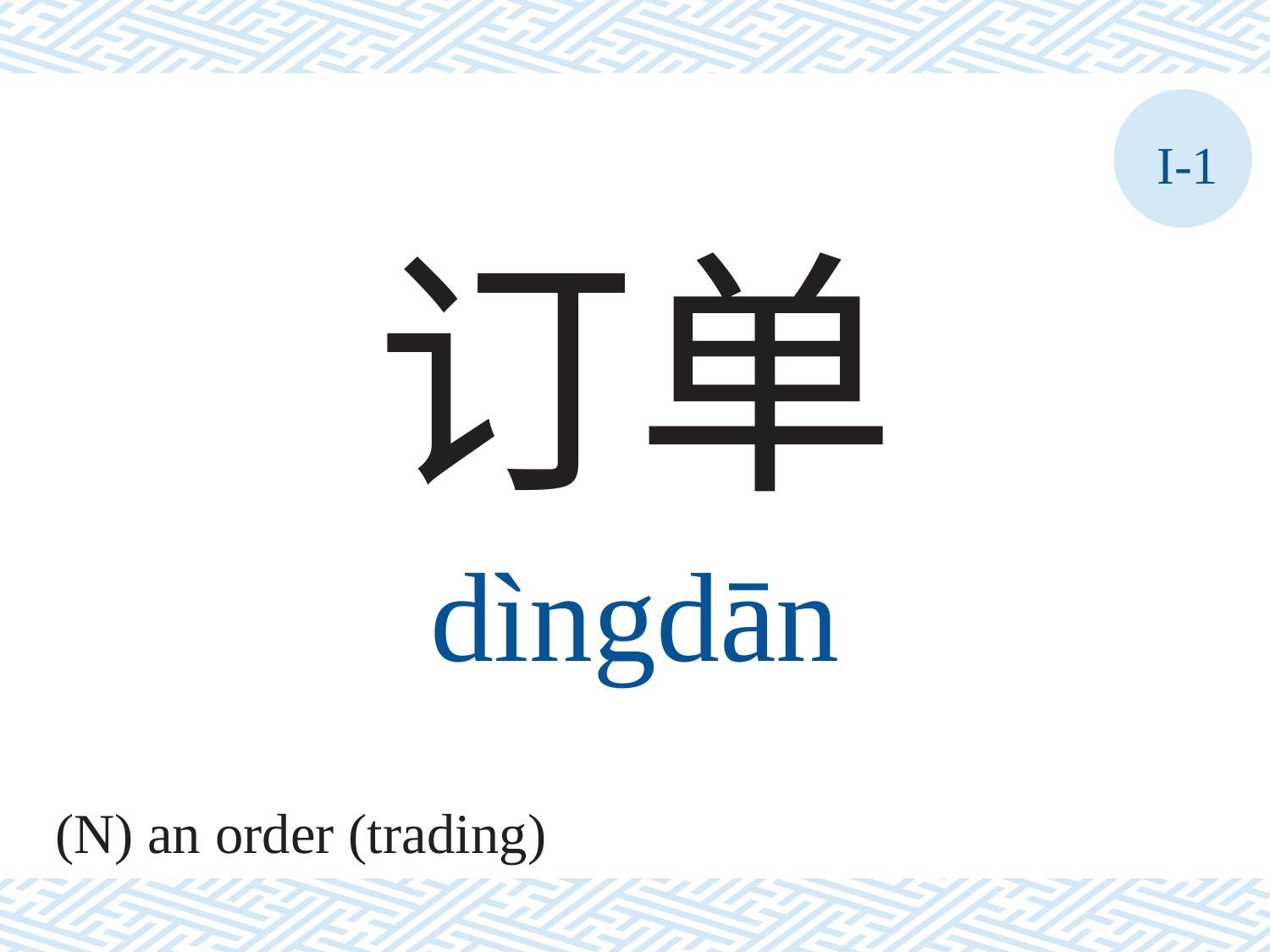

I-1
订单
dìngdān
(N) an order (trading)